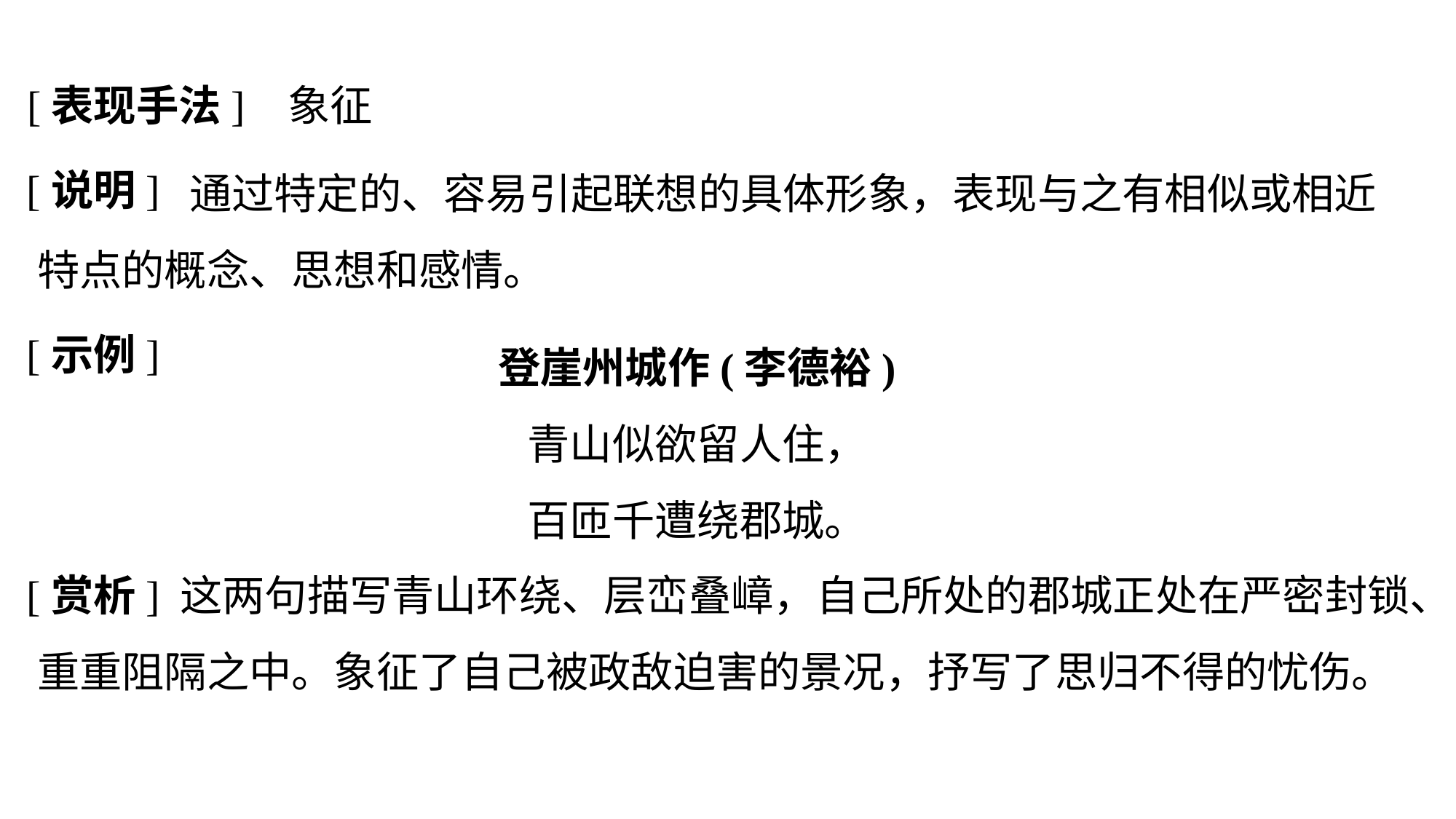

[表现手法]
象征
[说明]
               通过特定的、容易引起联想的具体形象，表现与之有相似或相近特点的概念、思想和感情。
[示例]
登崖州城作(李德裕)
青山似欲留人住，
百匝千遭绕郡城。
[赏析]
              这两句描写青山环绕、层峦叠嶂，自己所处的郡城正处在严密封锁、重重阻隔之中。象征了自己被政敌迫害的景况，抒写了思归不得的忧伤。